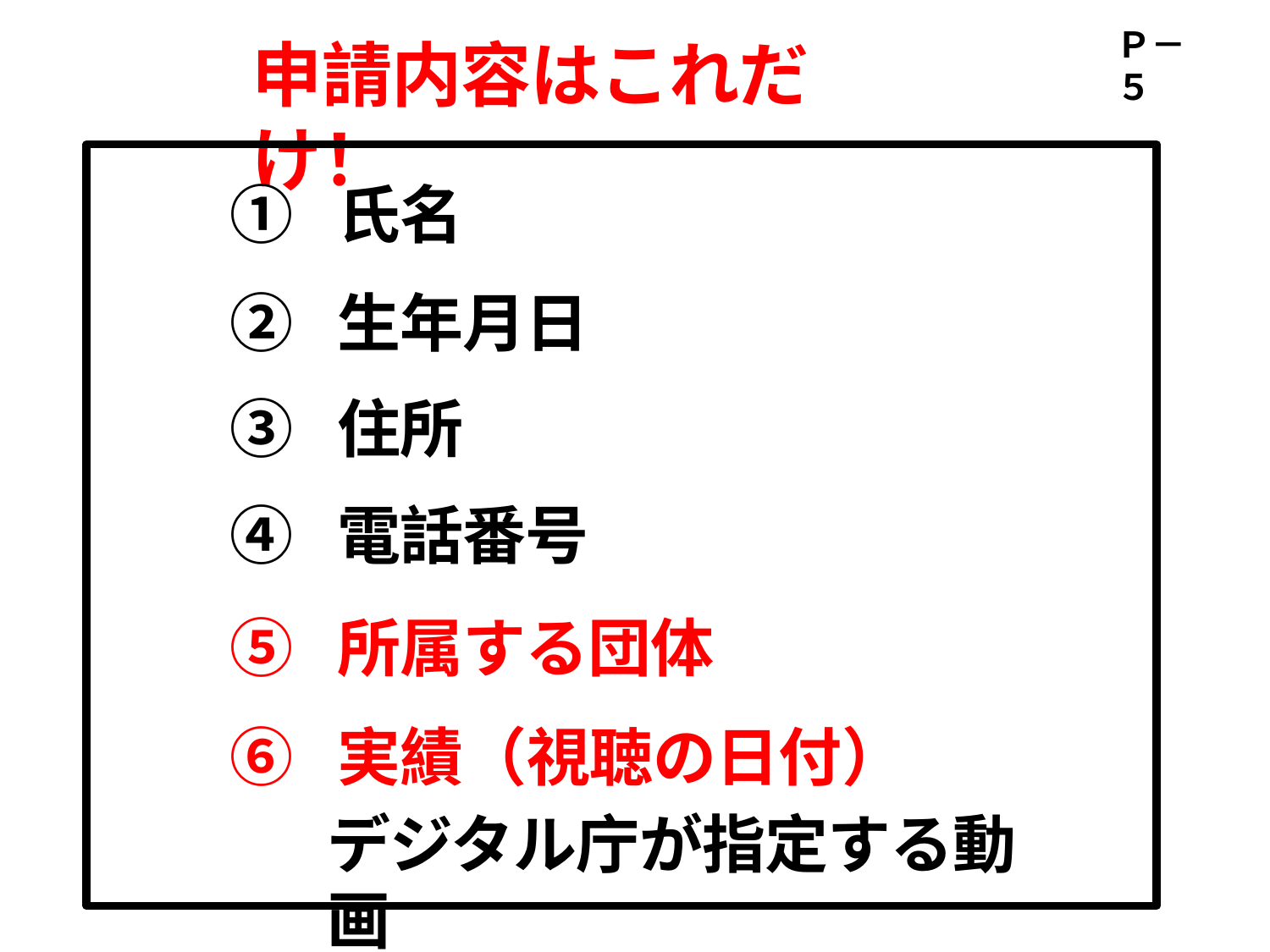

Ｐ－	５
# 申請内容はこれだけ！
①	氏名
②	生年月日
③	住所
④	電話番号
⑤	所属する団体
⑥	実績（視聴の日付）
デジタル庁が指定する動画